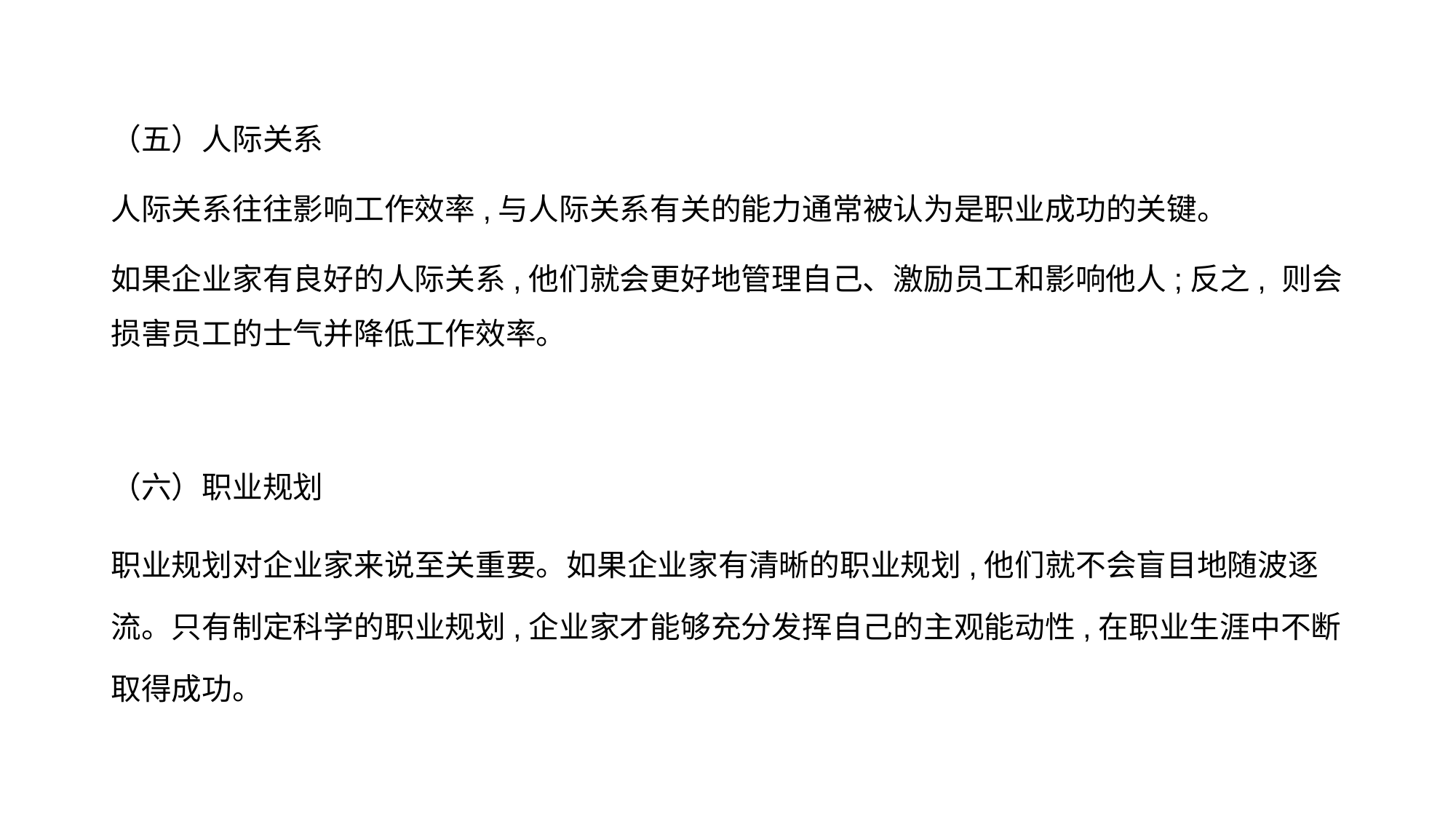

（五）人际关系
人际关系往往影响工作效率,与人际关系有关的能力通常被认为是职业成功的关键。
如果企业家有良好的人际关系,他们就会更好地管理自己、激励员工和影响他人;反之, 则会损害员工的士气并降低工作效率。

（六）职业规划
职业规划对企业家来说至关重要。如果企业家有清晰的职业规划,他们就不会盲目地随波逐流。只有制定科学的职业规划,企业家才能够充分发挥自己的主观能动性,在职业生涯中不断取得成功。